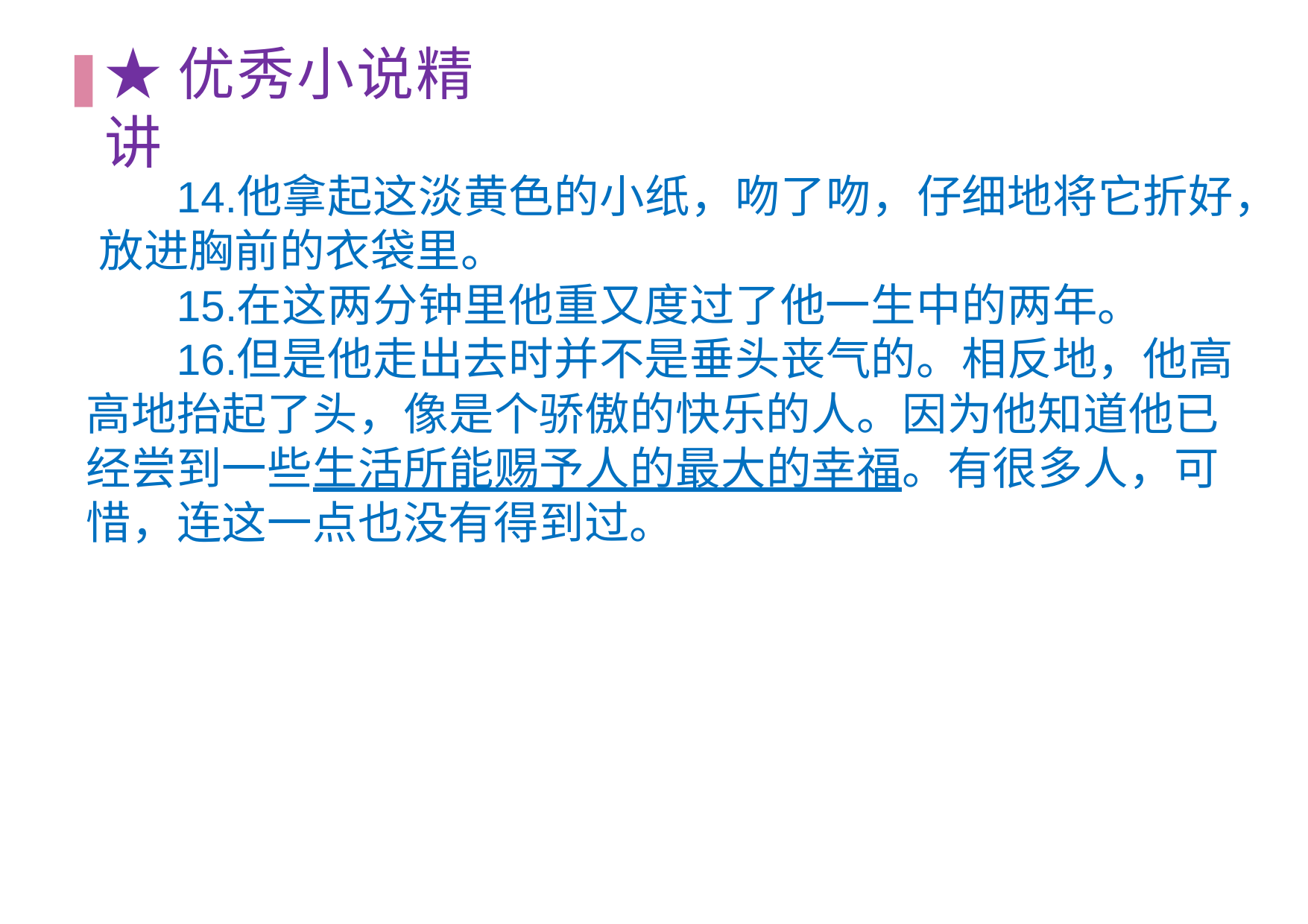

# ★优秀⼩说精讲

他拿起这淡黄⾊的⼩纸，吻了吻，仔细地将它折好， 放进胸前的⾐袋⾥。
在这两分钟⾥他重⼜度过了他⼀⽣中的两年。
但是他⾛出去时并不是垂头丧⽓的。相反地，他⾼
⾼地抬起了头，像是个骄傲的快乐的⼈。因为他知道他已 经尝到⼀些⽣活所能赐予⼈的最⼤的幸福。有很多⼈，可 惜，连这⼀点也没有得到过。